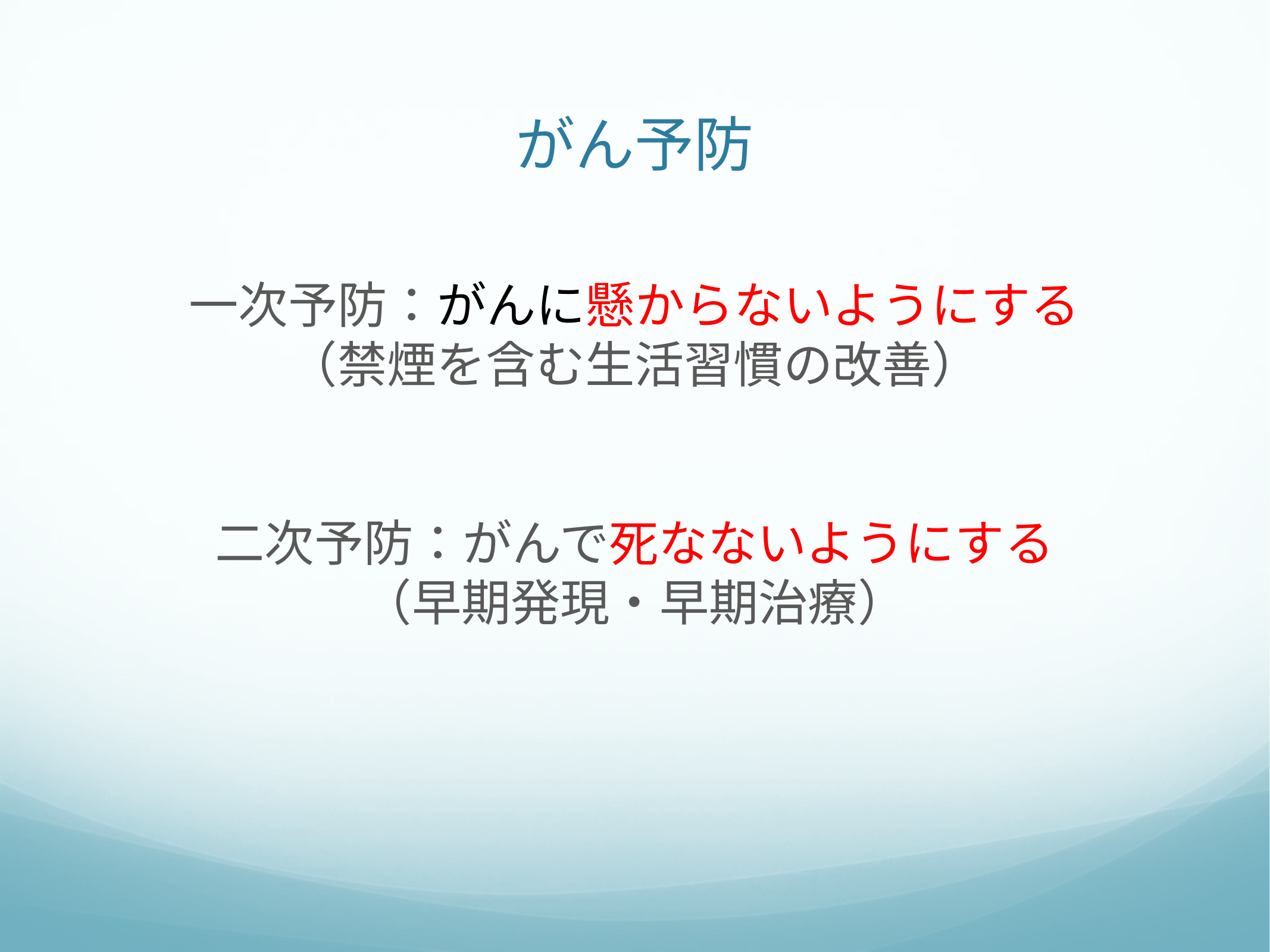

# がん予防
一次予防：がんに懸からないようにする
（禁煙を含む生活習慣の改善）

二次予防：がんで死なないようにする
（早期発現・早期治療）